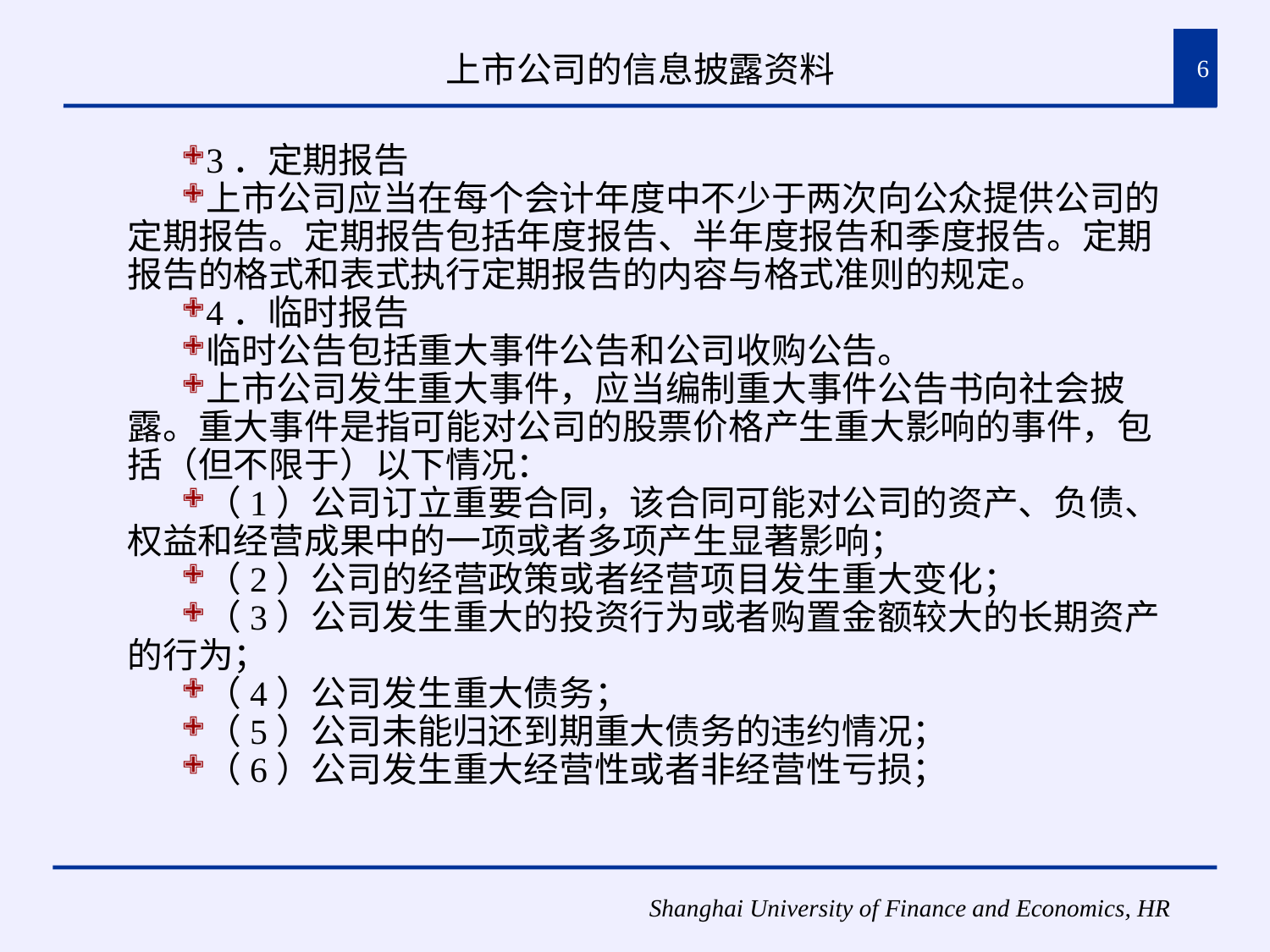

# 上市公司的信息披露资料
6
3．定期报告
上市公司应当在每个会计年度中不少于两次向公众提供公司的定期报告。定期报告包括年度报告、半年度报告和季度报告。定期报告的格式和表式执行定期报告的内容与格式准则的规定。
4．临时报告
临时公告包括重大事件公告和公司收购公告。
上市公司发生重大事件，应当编制重大事件公告书向社会披露。重大事件是指可能对公司的股票价格产生重大影响的事件，包括（但不限于）以下情况：
（1）公司订立重要合同，该合同可能对公司的资产、负债、权益和经营成果中的一项或者多项产生显著影响；
（2）公司的经营政策或者经营项目发生重大变化；
（3）公司发生重大的投资行为或者购置金额较大的长期资产的行为；
（4）公司发生重大债务；
（5）公司未能归还到期重大债务的违约情况；
（6）公司发生重大经营性或者非经营性亏损；